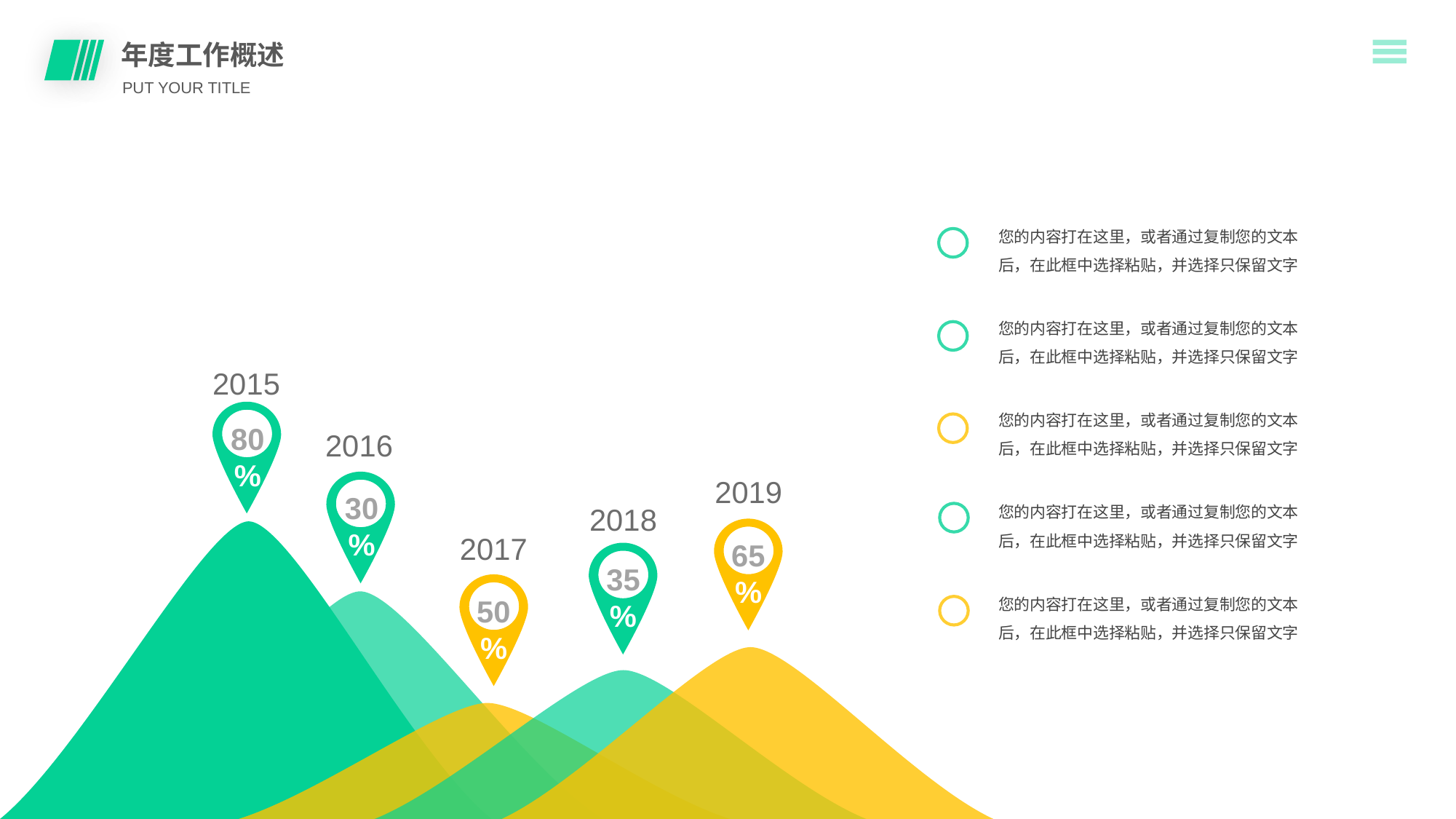

年度工作概述
年度工作概述

PUT YOUR TITLE
您的内容打在这里，或者通过复制您的文本后，在此框中选择粘贴，并选择只保留文字

您的内容打在这里，或者通过复制您的文本后，在此框中选择粘贴，并选择只保留文字

2015

80%
您的内容打在这里，或者通过复制您的文本后，在此框中选择粘贴，并选择只保留文字
2016

30%

2019

65%
2018

35%
您的内容打在这里，或者通过复制您的文本后，在此框中选择粘贴，并选择只保留文字

2017

50%

您的内容打在这里，或者通过复制您的文本后，在此框中选择粘贴，并选择只保留文字